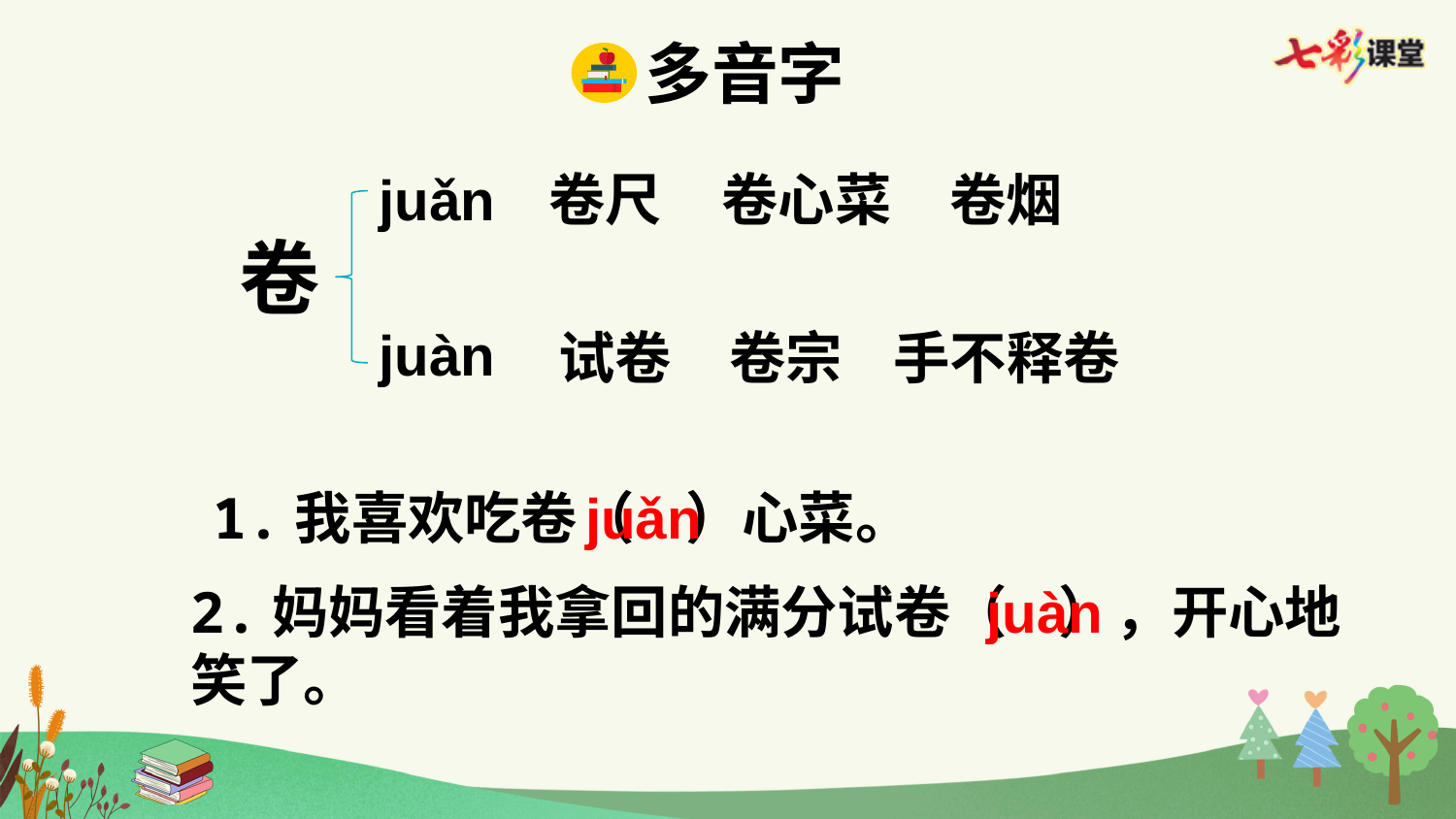

多音字

juǎn
卷尺
卷心菜
卷烟

卷
juàn
试卷
卷宗
手不释卷
1.我喜欢吃卷（    ）心菜。
juǎn
2.妈妈看着我拿回的满分试卷（    ），开心地笑了。
juàn